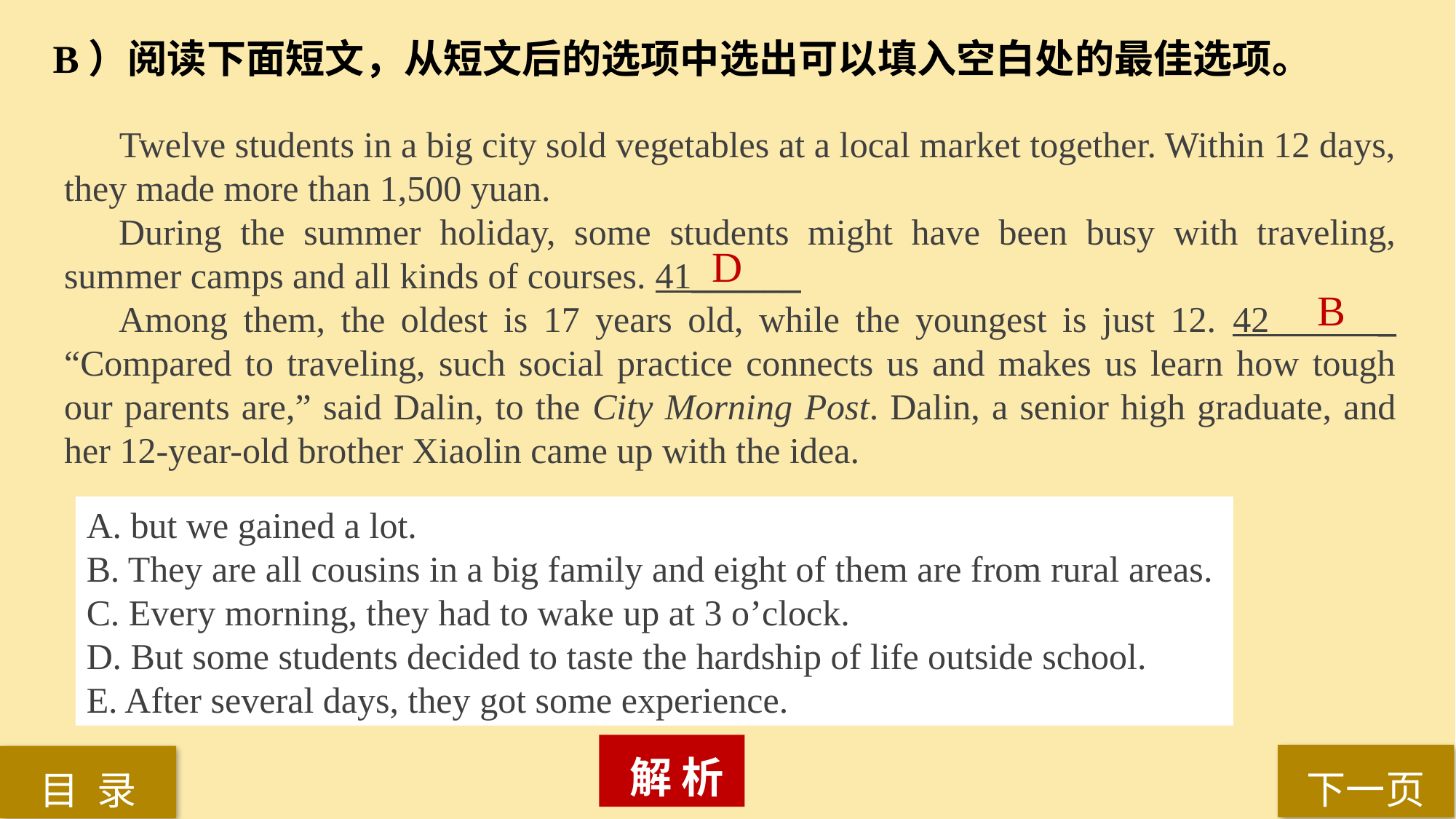

B）阅读下面短文，从短文后的选项中选出可以填入空白处的最佳选项。
      Twelve students in a big city sold vegetables at a local market together. Within 12 days,
they made more than 1,500 yuan.
During the summer holiday, some students might have been busy with traveling, summer camps and all kinds of courses. 41______
Among them, the oldest is 17 years old, while the youngest is just 12. 42       _ “Compared to traveling, such social practice connects us and makes us learn how tough our parents are,” said Dalin, to the City Morning Post. Dalin, a senior high graduate, and her 12-year-old brother Xiaolin came up with the idea.
D
B
A. but we gained a lot.
B. They are all cousins in a big family and eight of them are from rural areas.
C. Every morning, they had to wake up at 3 o’clock.
D. But some students decided to taste the hardship of life outside school.
E. After several days, they got some experience.
 解 析